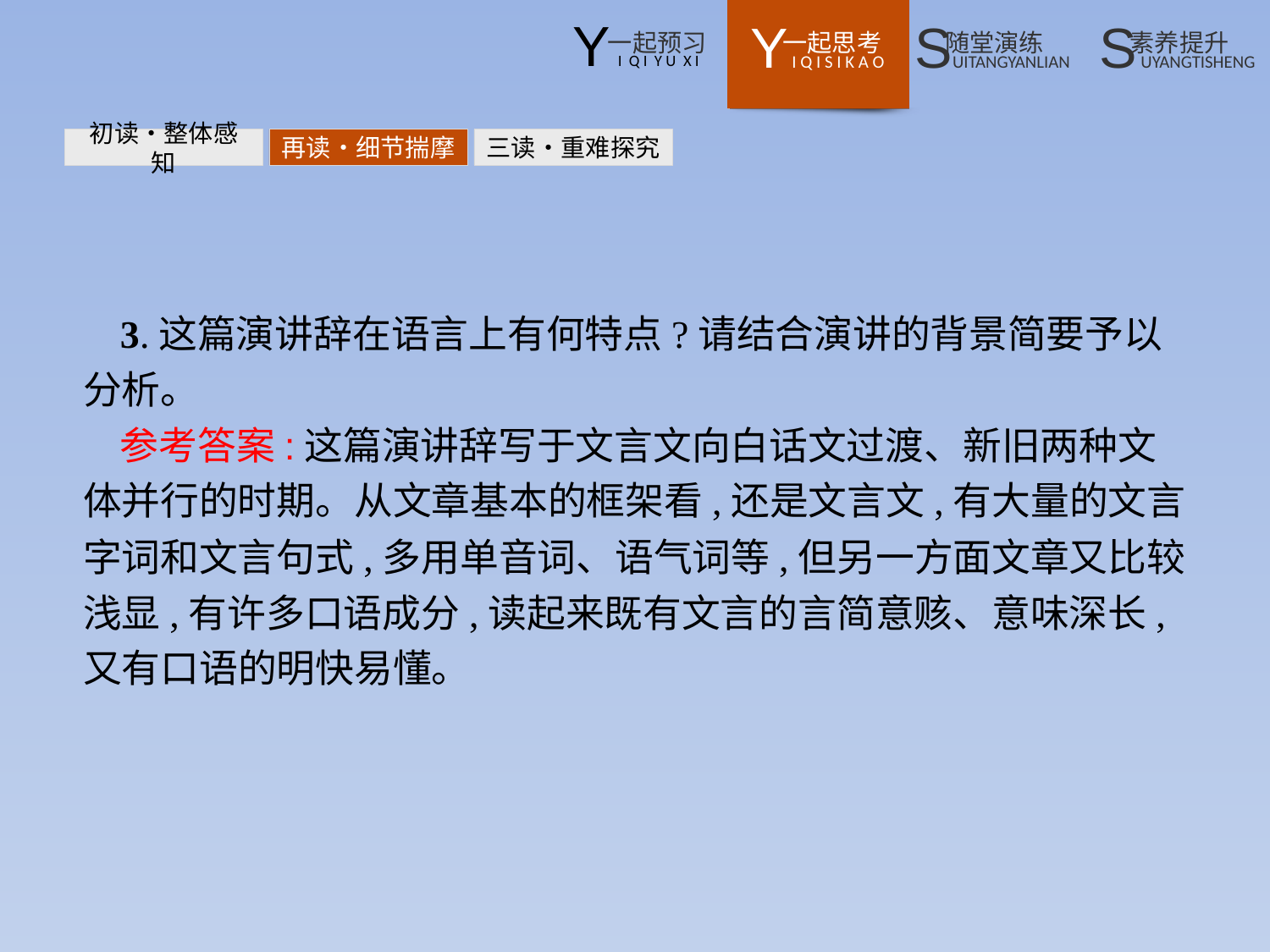

初读•整体感知
再读•细节揣摩
三读•重难探究
3.这篇演讲辞在语言上有何特点?请结合演讲的背景简要予以分析。
参考答案:这篇演讲辞写于文言文向白话文过渡、新旧两种文体并行的时期。从文章基本的框架看,还是文言文,有大量的文言字词和文言句式,多用单音词、语气词等,但另一方面文章又比较浅显,有许多口语成分,读起来既有文言的言简意赅、意味深长,又有口语的明快易懂。